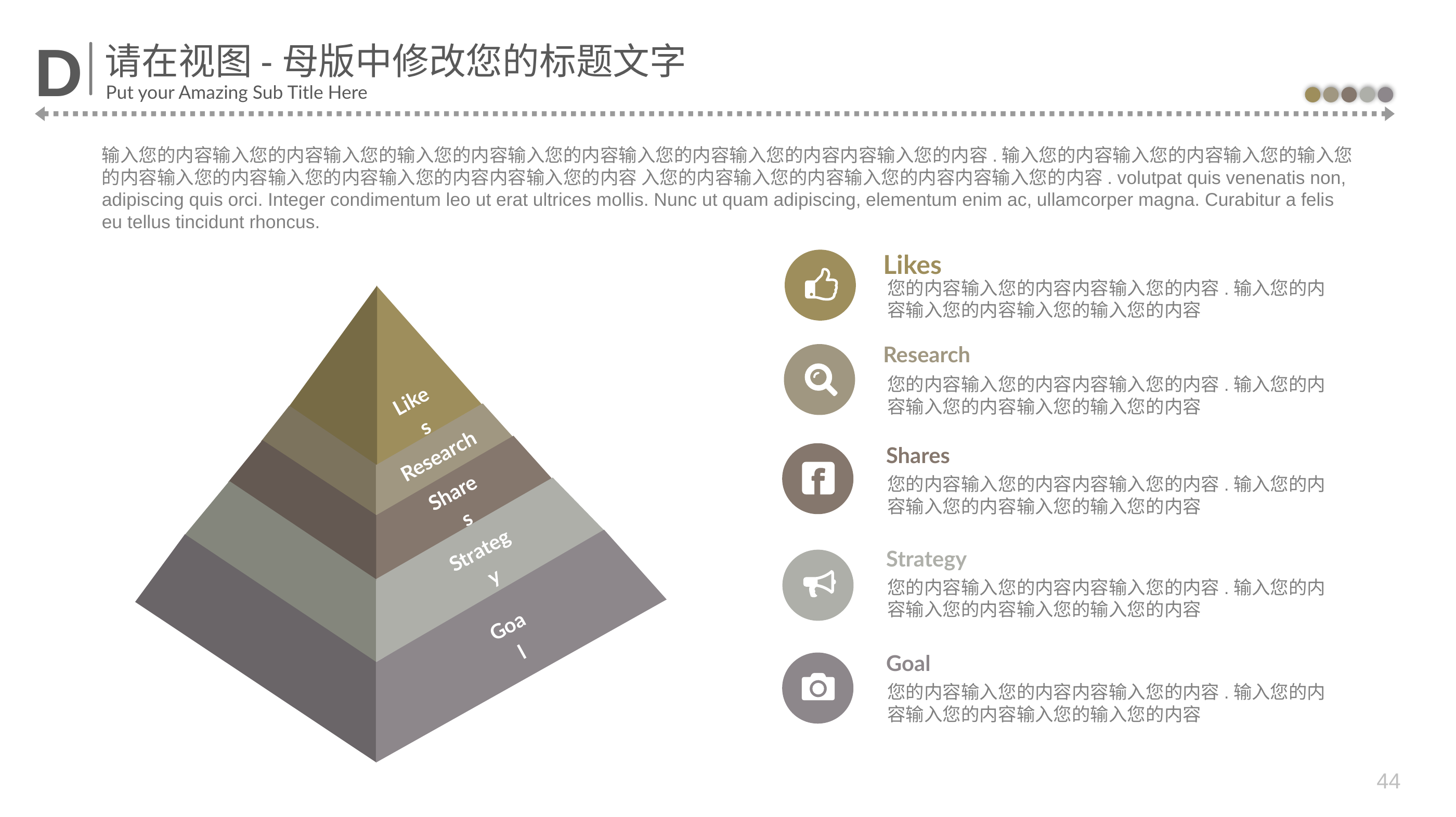

输入您的内容输入您的内容输入您的输入您的内容输入您的内容输入您的内容输入您的内容内容输入您的内容.输入您的内容输入您的内容输入您的输入您的内容输入您的内容输入您的内容输入您的内容内容输入您的内容 入您的内容输入您的内容输入您的内容内容输入您的内容. volutpat quis venenatis non, adipiscing quis orci. Integer condimentum leo ut erat ultrices mollis. Nunc ut quam adipiscing, elementum enim ac, ullamcorper magna. Curabitur a felis eu tellus tincidunt rhoncus.
Likes

您的内容输入您的内容内容输入您的内容.输入您的内容输入您的内容输入您的输入您的内容
Research

您的内容输入您的内容内容输入您的内容.输入您的内容输入您的内容输入您的输入您的内容
Shares

您的内容输入您的内容内容输入您的内容.输入您的内容输入您的内容输入您的输入您的内容
Strategy

您的内容输入您的内容内容输入您的内容.输入您的内容输入您的内容输入您的输入您的内容
Goal

您的内容输入您的内容内容输入您的内容.输入您的内容输入您的内容输入您的输入您的内容

Likes

Research

Shares

Strategy

Goal
44